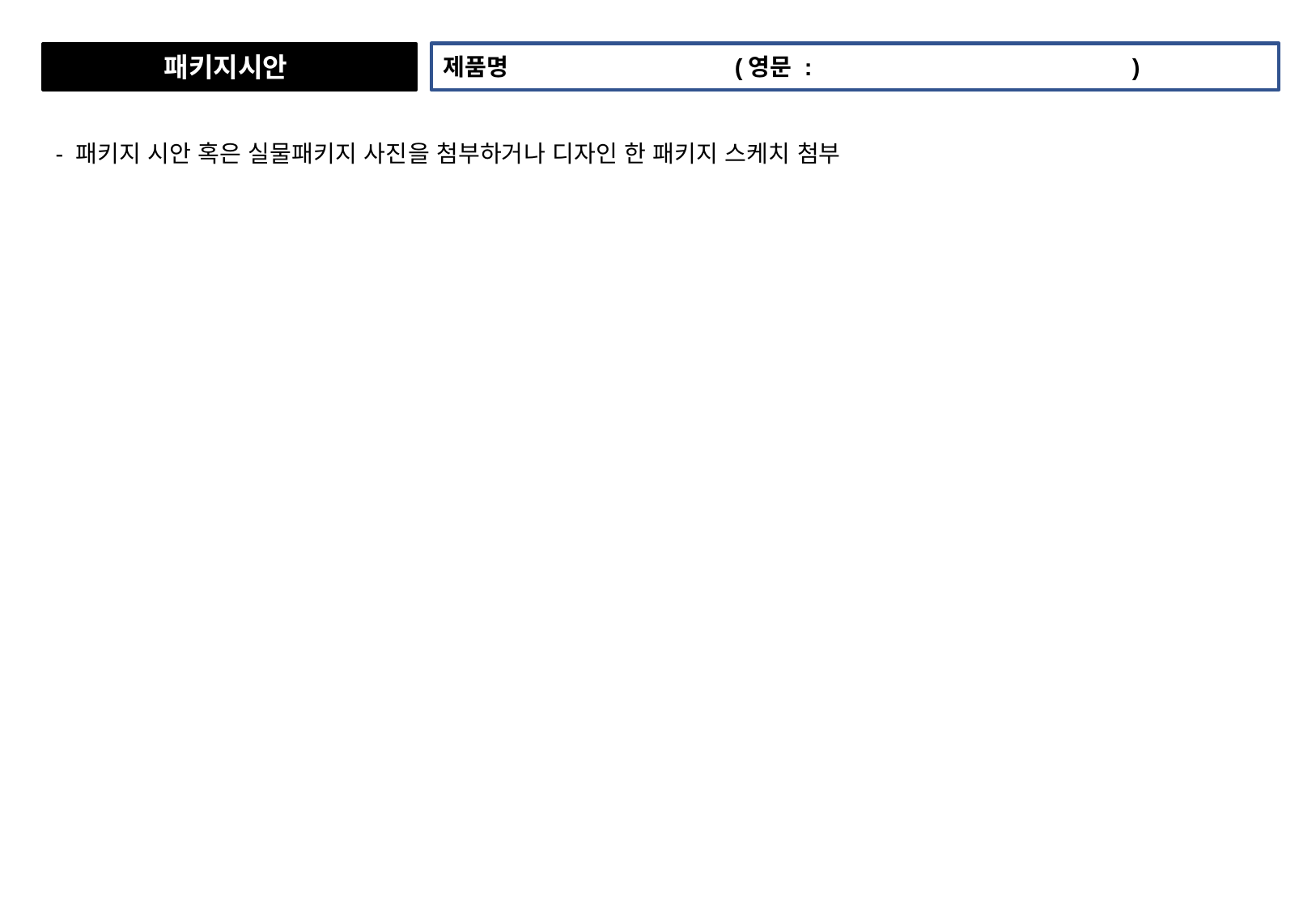

제품명                                 (영문 :                                                )
패키지시안
- 패키지 시안 혹은 실물패키지 사진을 첨부하거나 디자인 한 패키지 스케치 첨부